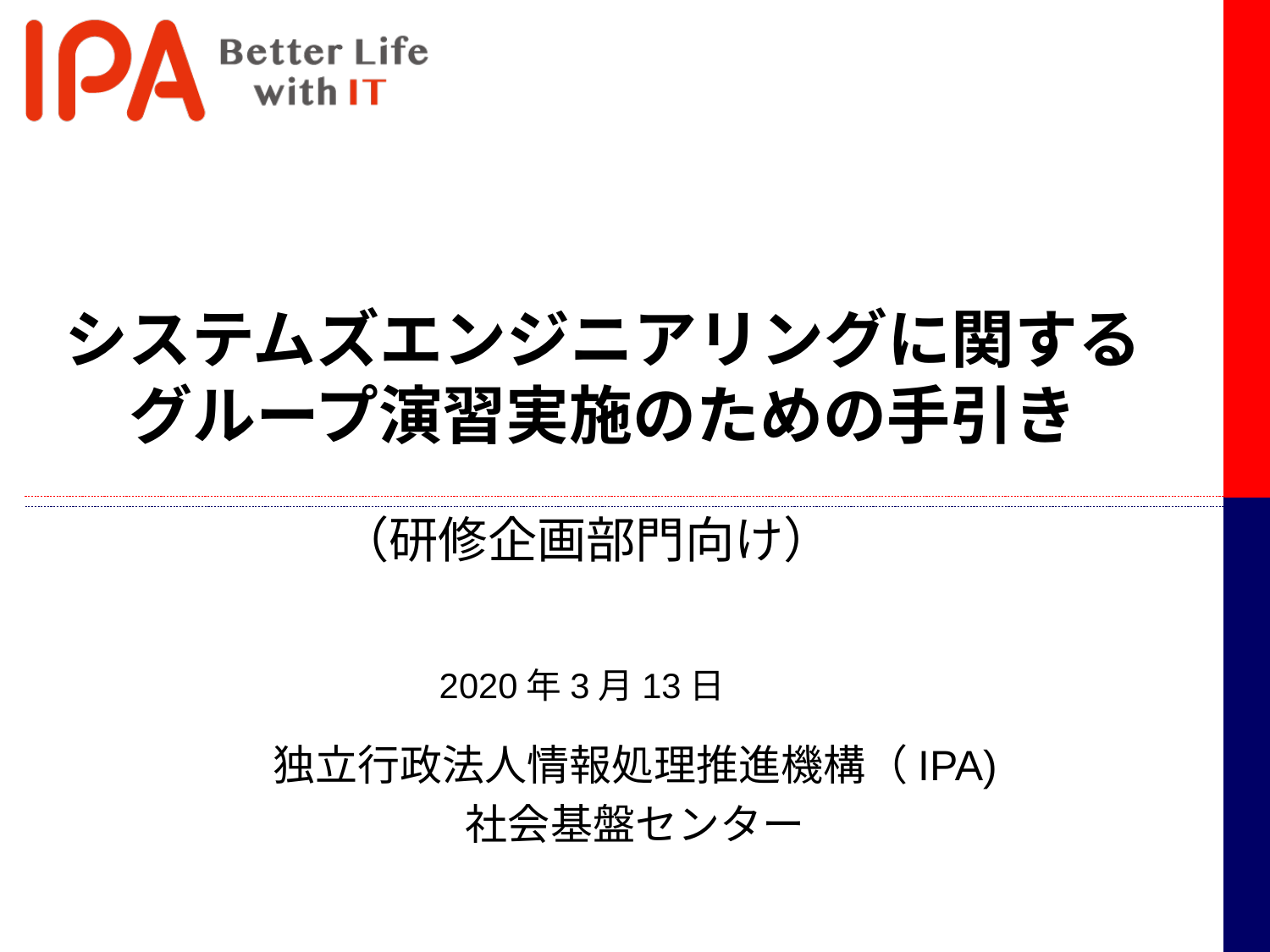

# システムズエンジニアリングに関する グループ演習実施のための手引き
（研修企画部門向け）
2020年3月13日
独立行政法人情報処理推進機構（IPA)
社会基盤センター